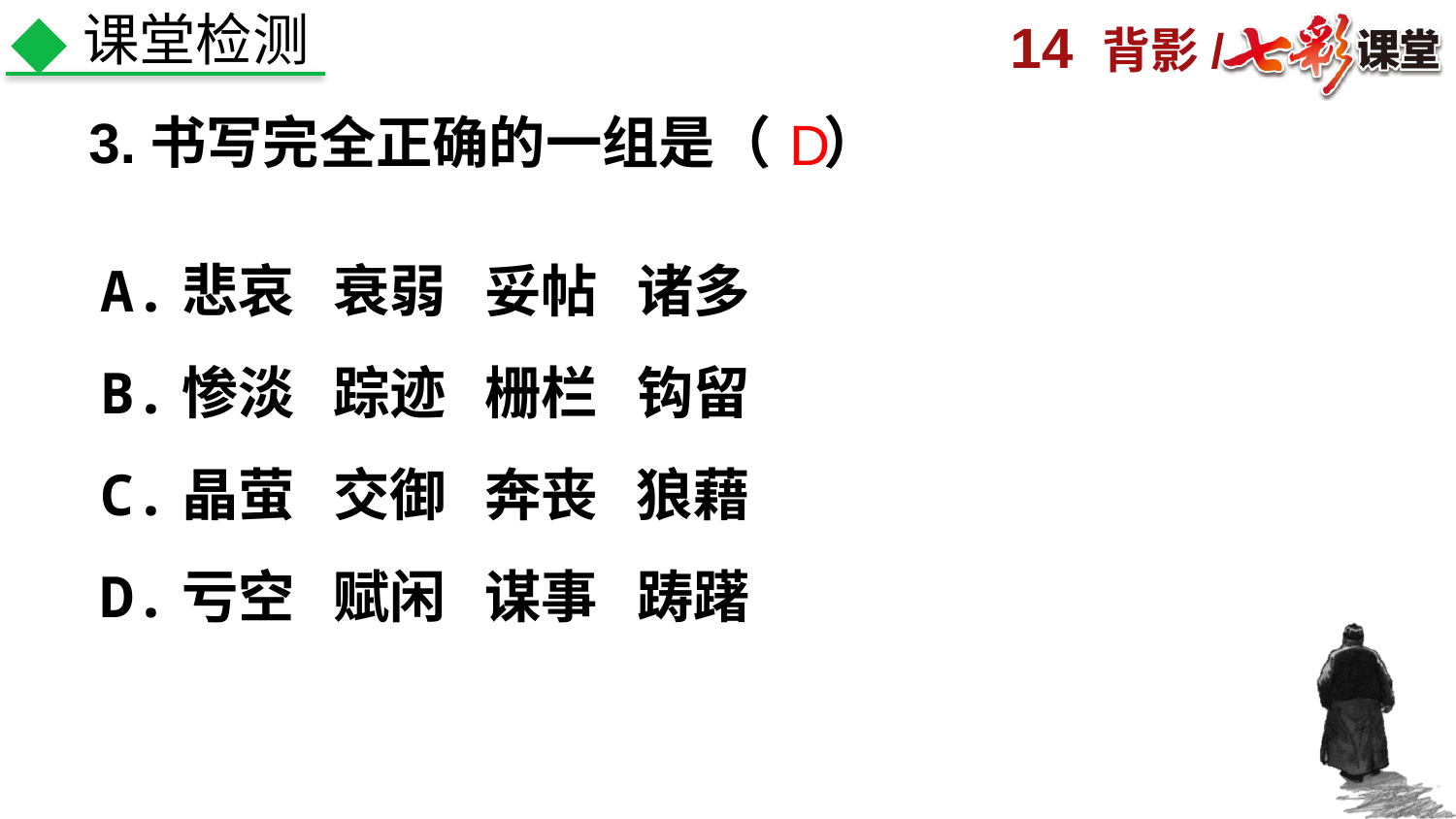

课堂检测

3.书写完全正确的一组是（    ）
D
A.悲哀   衰弱   妥帖   诸多
B.惨淡   踪迹   栅栏   钩留
C.晶萤   交御   奔丧   狼藉
D.亏空   赋闲   谋事   踌躇